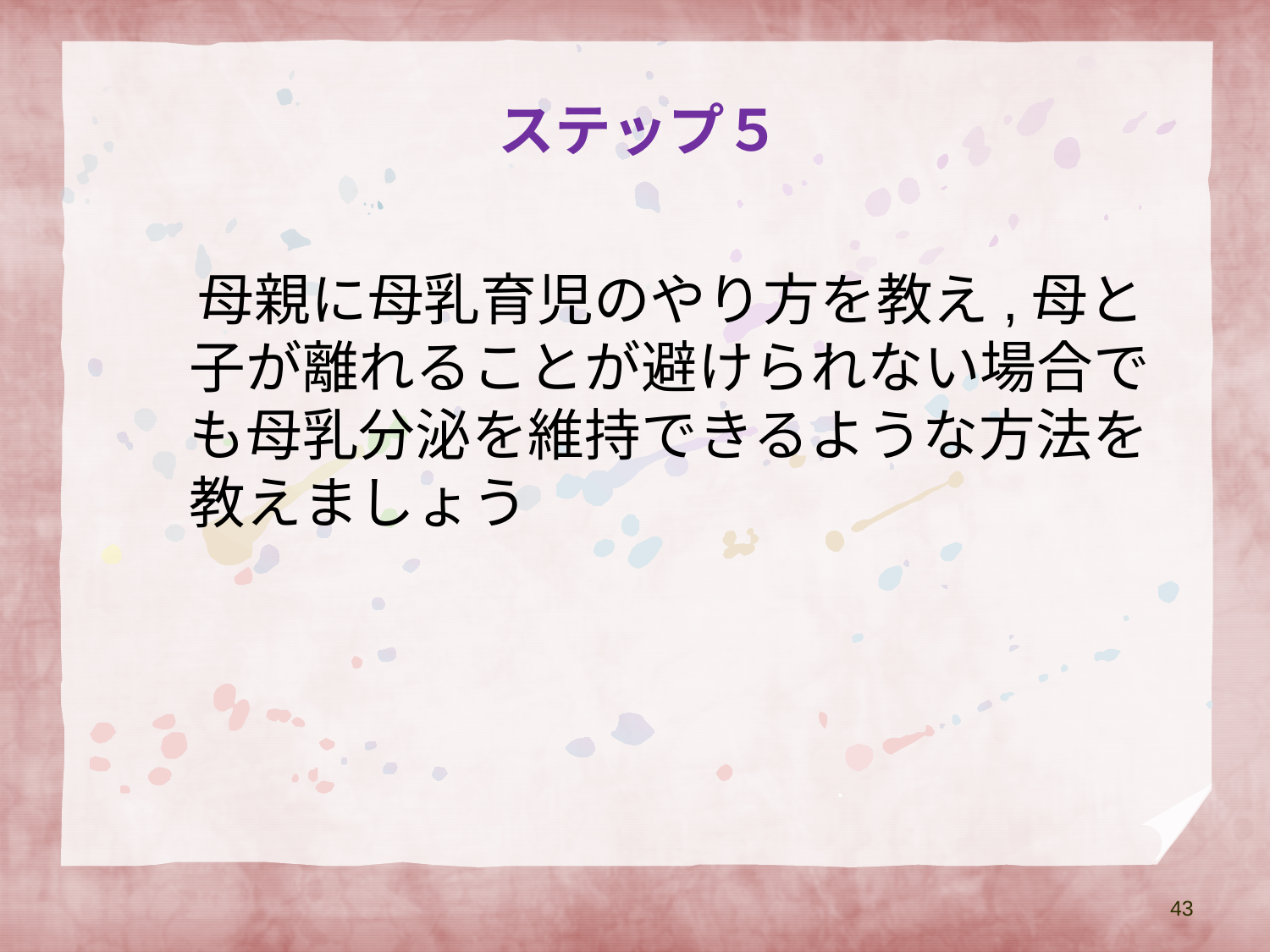

# ステップ５

　母親に母乳育児のやり方を教え,母と子が離れることが避けられない場合でも母乳分泌を維持できるような方法を教えましょう
43